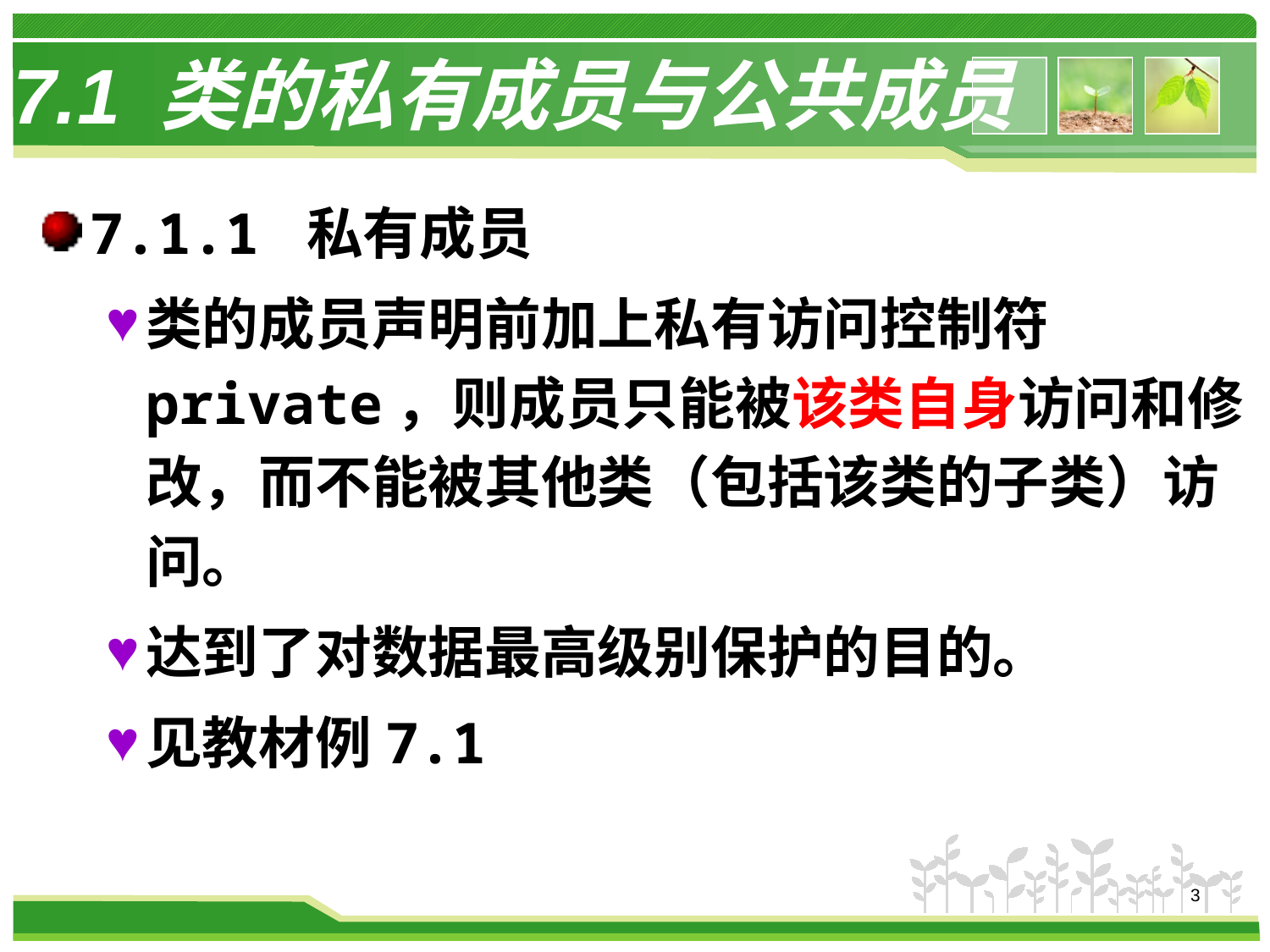

# 7.1 类的私有成员与公共成员
7.1.1 私有成员
类的成员声明前加上私有访问控制符private，则成员只能被该类自身访问和修改，而不能被其他类（包括该类的子类）访问。
达到了对数据最高级别保护的目的。
见教材例7.1
3